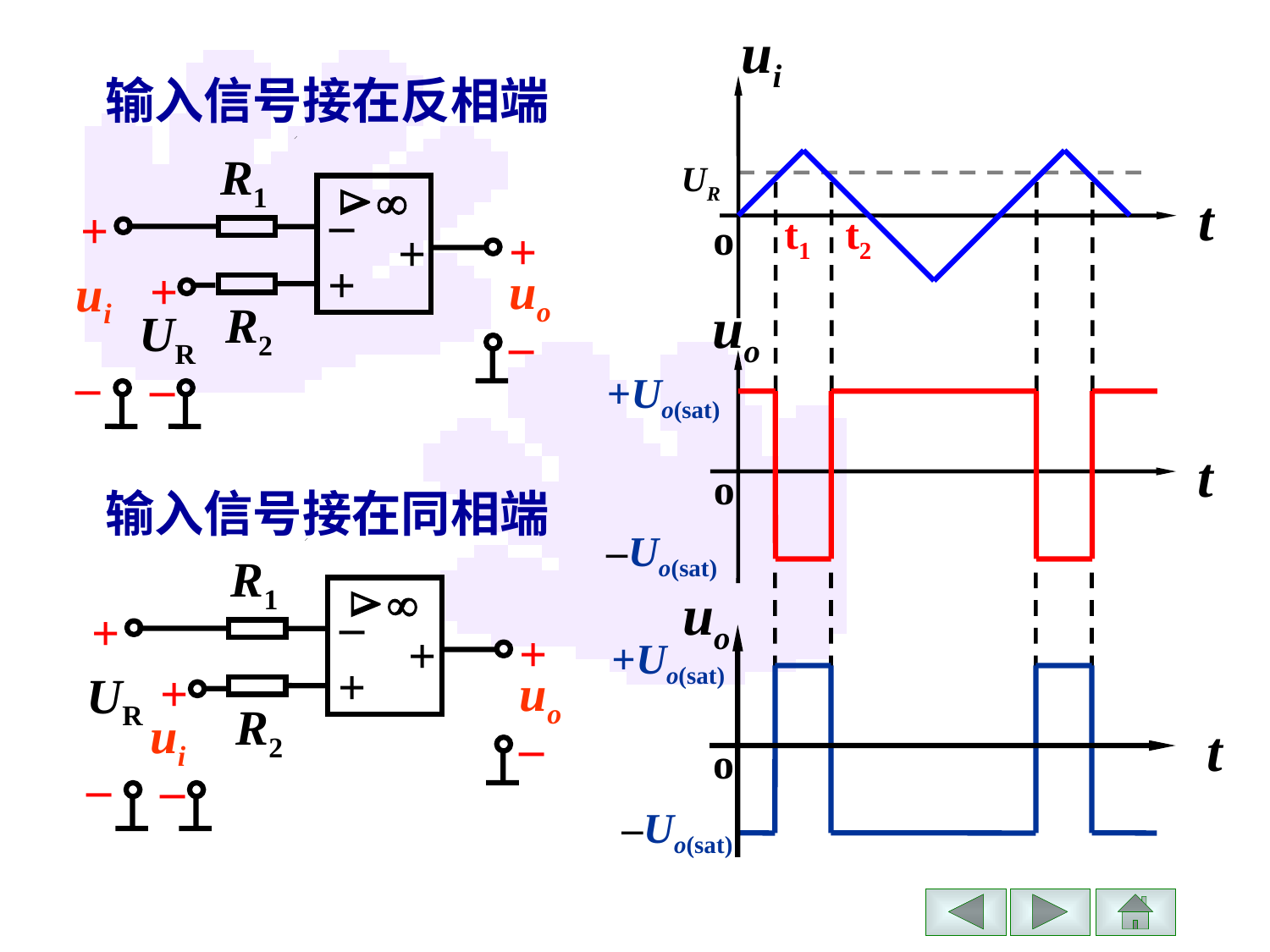

ui

t
o

UR

t1
t2
输入信号接在反相端

R1
∞
Δ

–
+
+
+

+

+
uo
ui

R2
UR
–

–
–

uo

 +Uo(sat)
t
o

  –Uo(sat)

输入信号接在同相端

R1
∞
Δ

–
+
+
+

+

+
uo
UR

R2
ui
–

–
–

uo

 +Uo(sat)
t
o

 –Uo(sat)